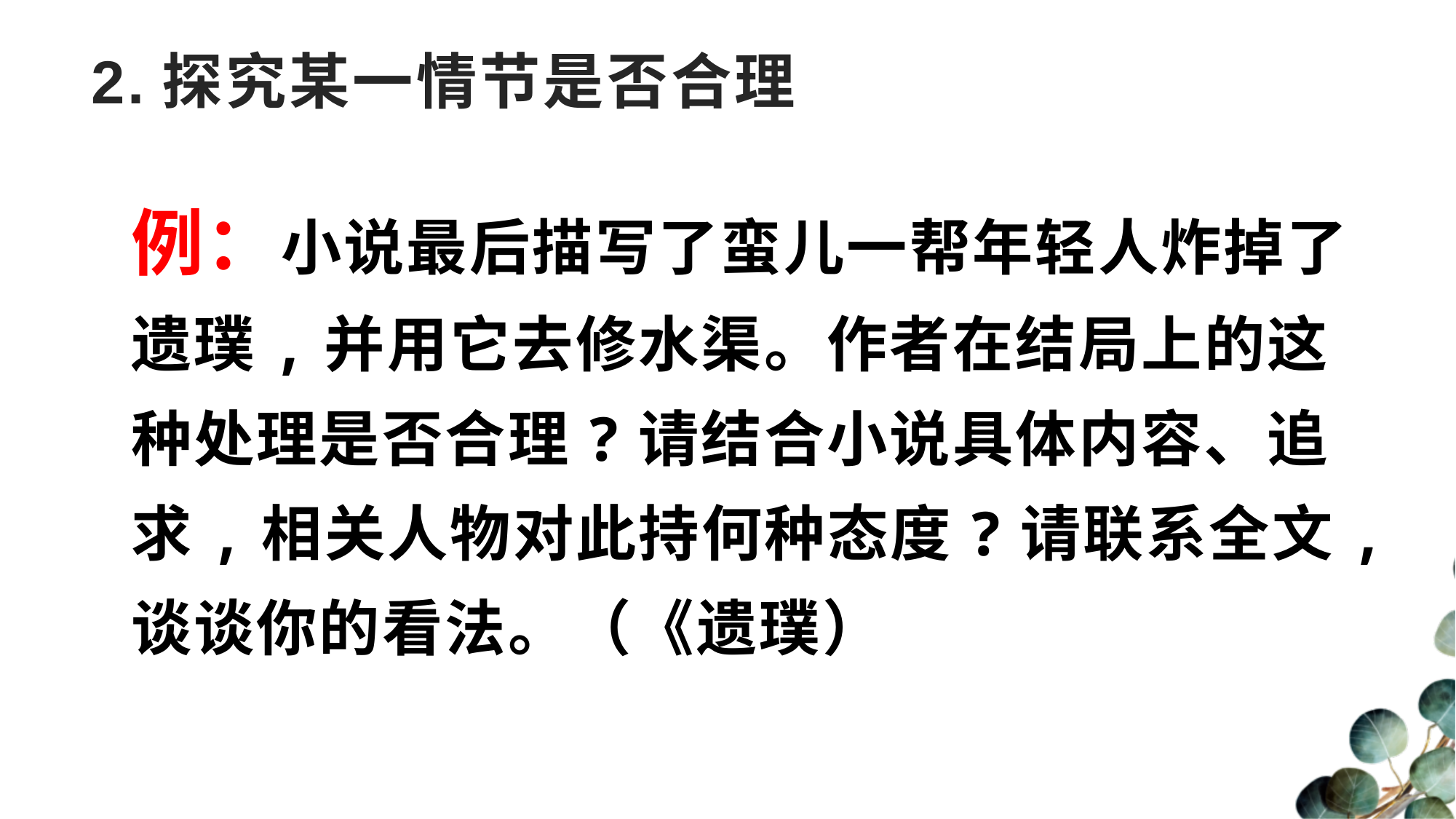

# 2.探究某一情节是否合理
例：小说最后描写了蛮儿一帮年轻人炸掉了遗璞,并用它去修水渠。作者在结局上的这种处理是否合理?请结合小说具体内容、追求,相关人物对此持何种态度?请联系全文,谈谈你的看法。（《遗璞）